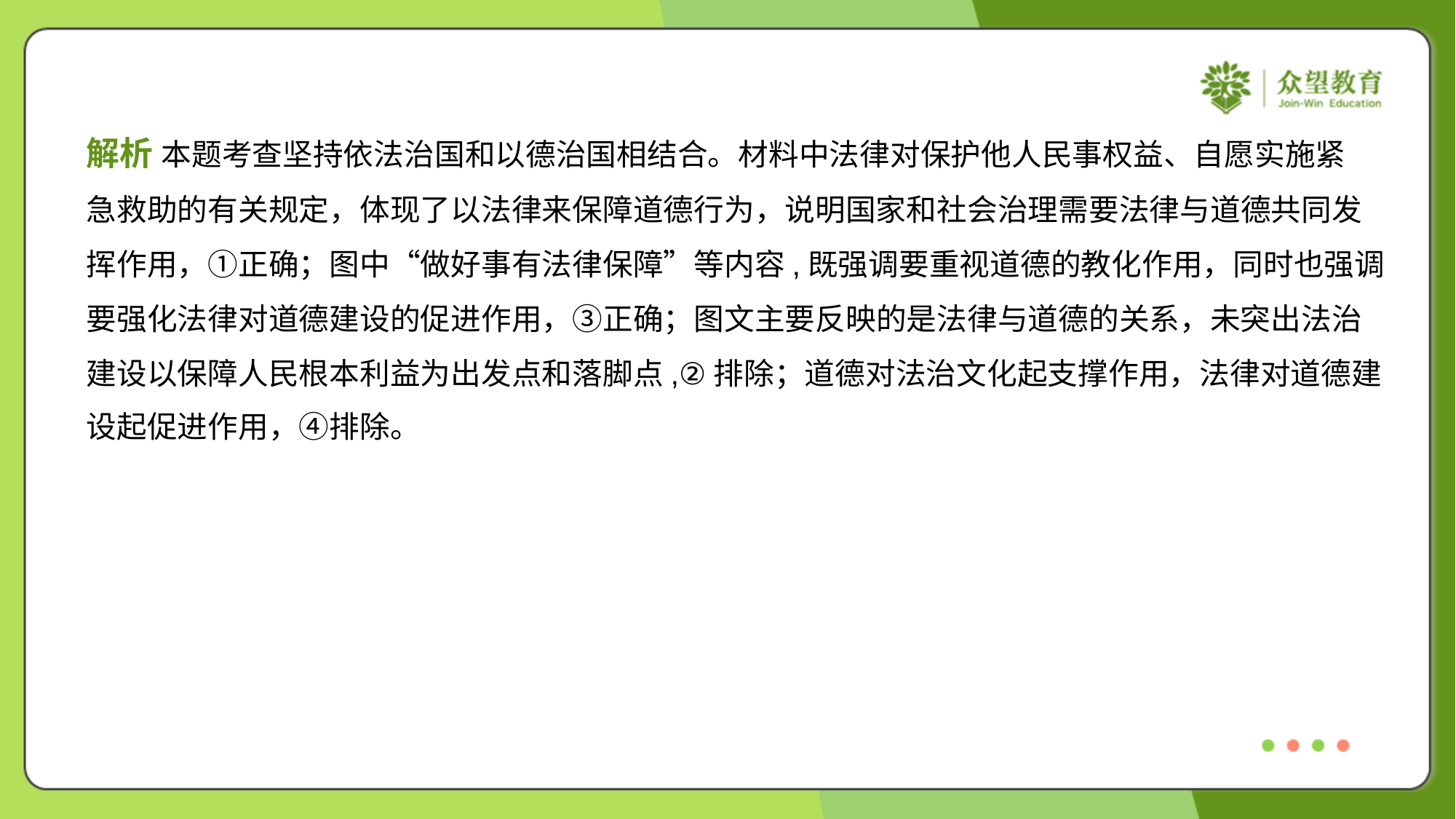

解析 本题考查坚持依法治国和以德治国相结合。材料中法律对保护他人民事权益、自愿实施紧
急救助的有关规定，体现了以法律来保障道德行为，说明国家和社会治理需要法律与道德共同发
挥作用，①正确；图中“做好事有法律保障”等内容,既强调要重视道德的教化作用，同时也强调
要强化法律对道德建设的促进作用，③正确；图文主要反映的是法律与道德的关系，未突出法治
建设以保障人民根本利益为出发点和落脚点,②排除；道德对法治文化起支撑作用，法律对道德建
设起促进作用，④排除。